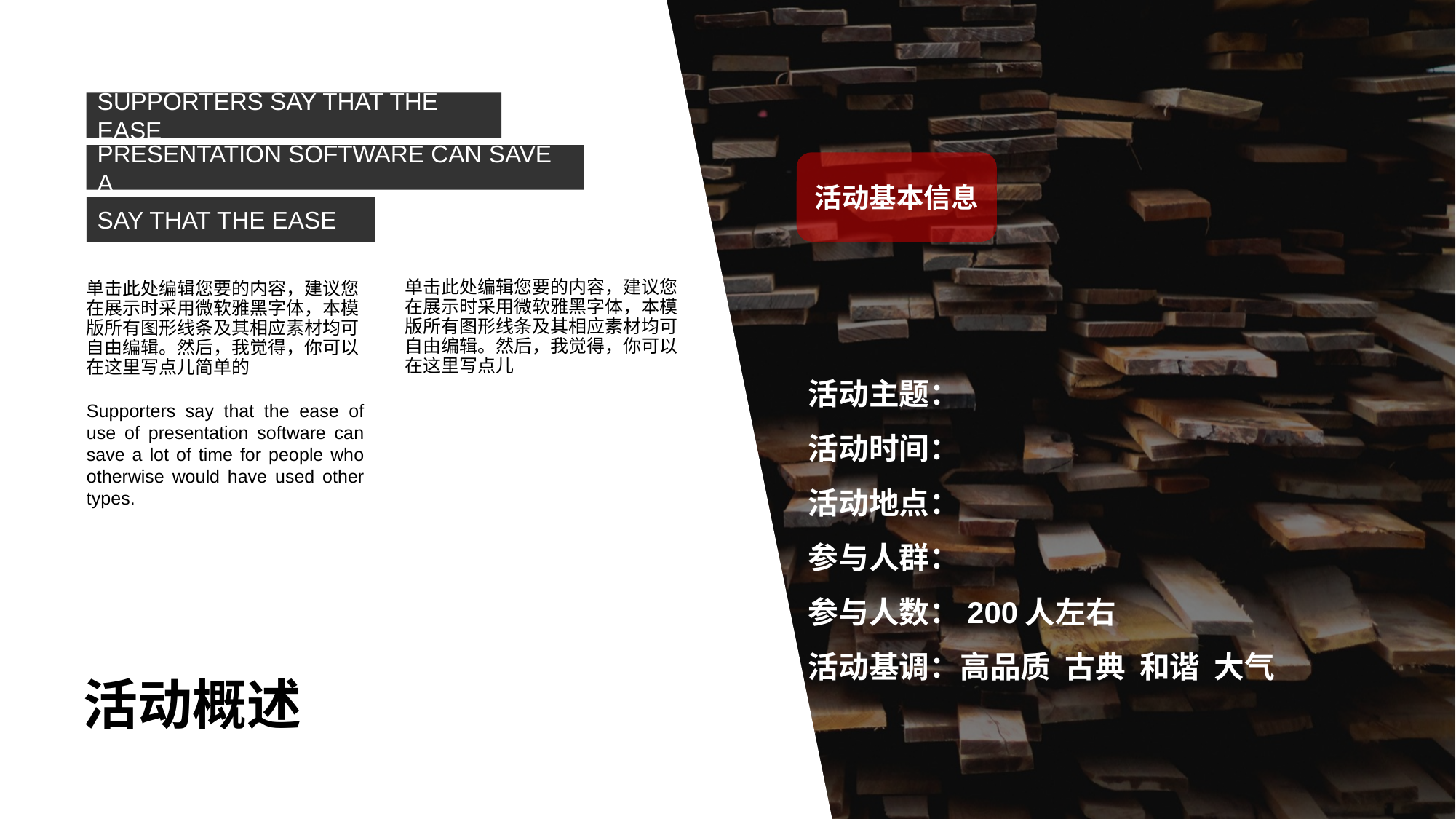

SUPPORTERS SAY THAT THE EASE
PRESENTATION SOFTWARE CAN SAVE A
活动基本信息
SAY THAT THE EASE
单击此处编辑您要的内容，建议您在展示时采用微软雅黑字体，本模版所有图形线条及其相应素材均可自由编辑。然后，我觉得，你可以在这里写点儿
单击此处编辑您要的内容，建议您在展示时采用微软雅黑字体，本模版所有图形线条及其相应素材均可自由编辑。然后，我觉得，你可以在这里写点儿简单的

Supporters say that the ease of use of presentation software can save a lot of time for people who otherwise would have used other types.
活动主题：
活动时间：
活动地点：
参与人群：
参与人数：200人左右
活动基调：高品质  古典  和谐  大气
活动概述